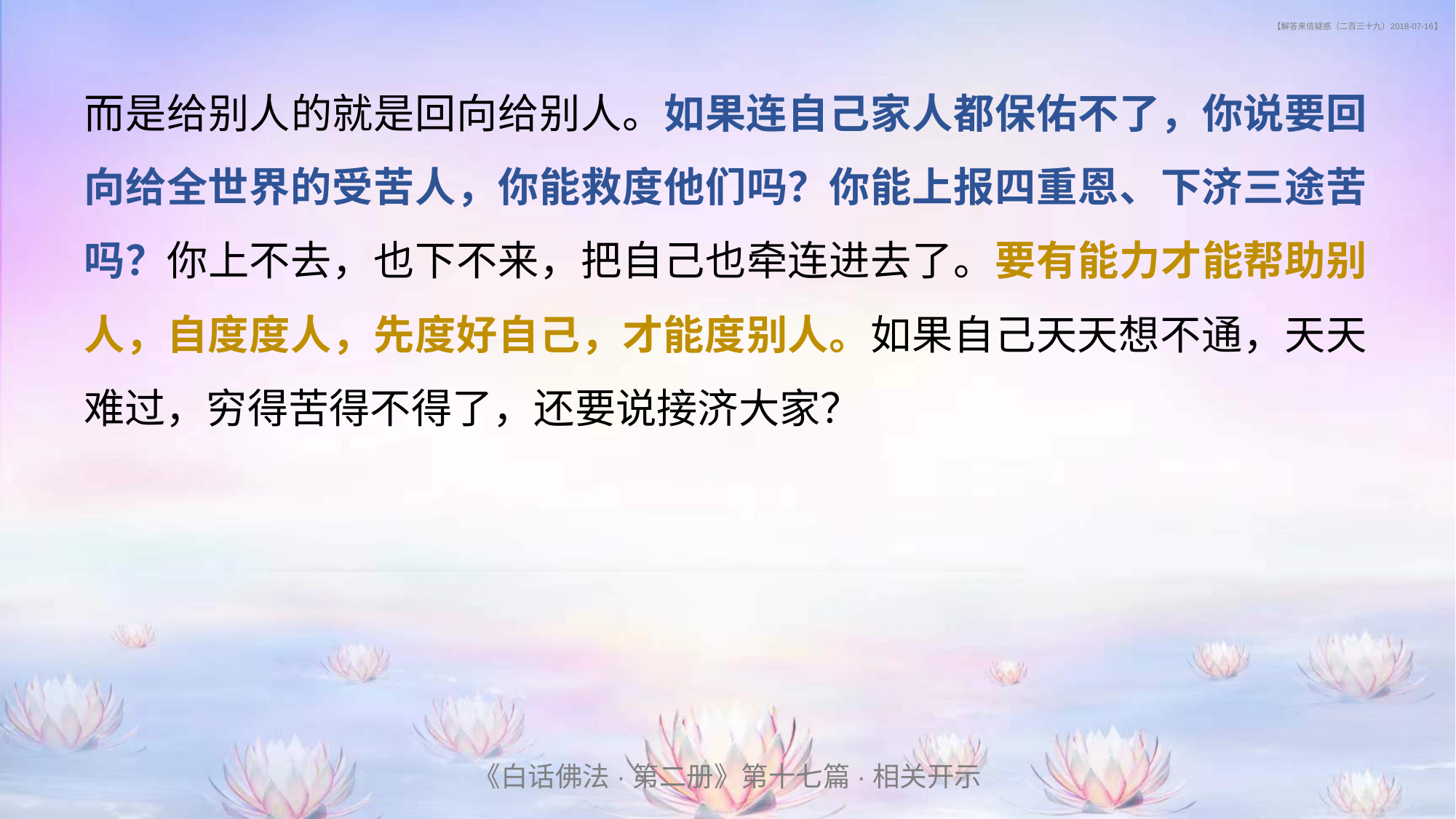

# 【解答来信疑惑（二百三十九）2018-07-16】
而是给别人的就是回向给别人。如果连自己家人都保佑不了，你说要回向给全世界的受苦人，你能救度他们吗？你能上报四重恩、下济三途苦吗？你上不去，也下不来，把自己也牵连进去了。要有能力才能帮助别人，自度度人，先度好自己，才能度别人。如果自己天天想不通，天天难过，穷得苦得不得了，还要说接济大家？
《白话佛法·第二册》第十七篇·相关开示